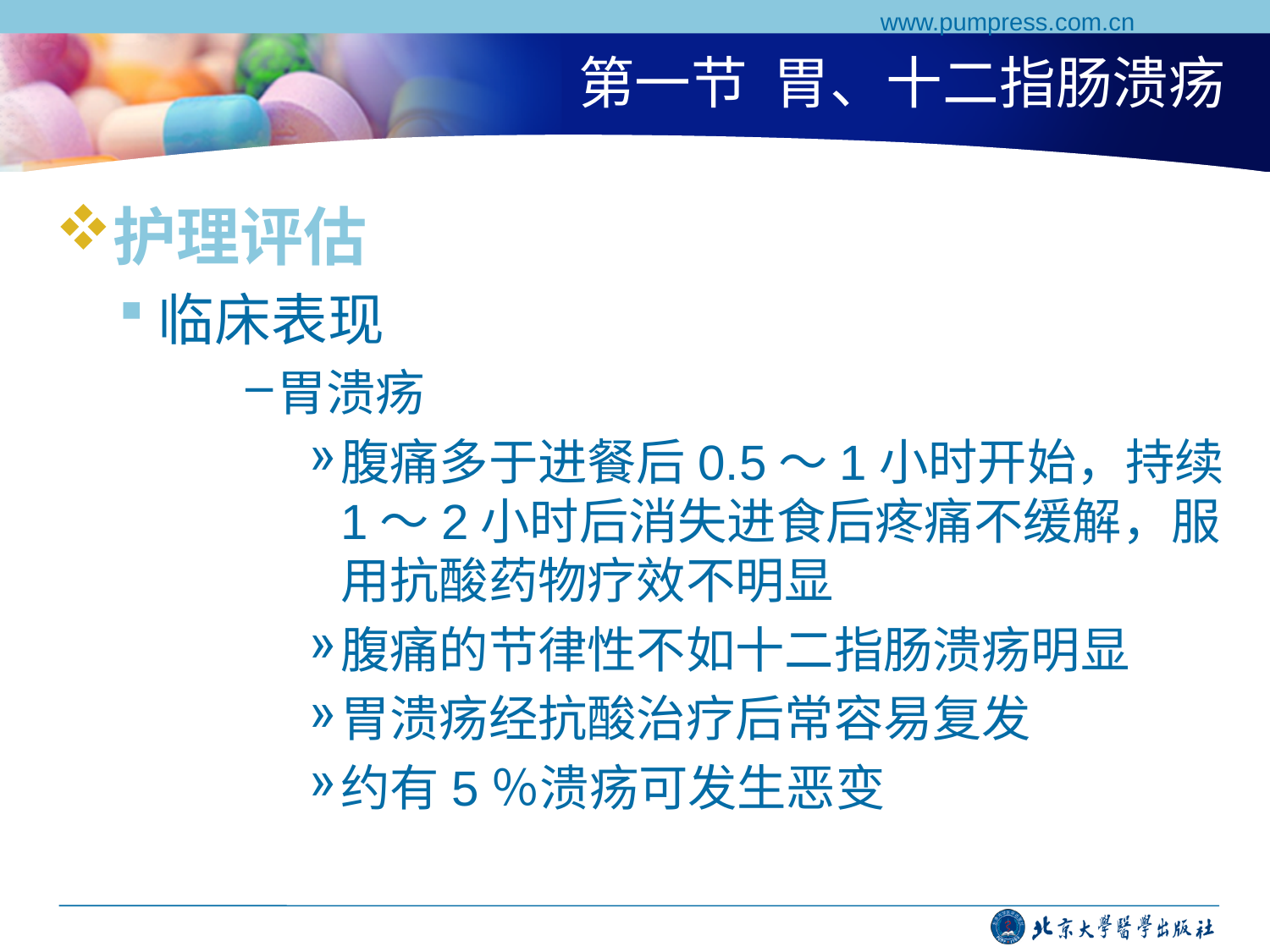

www.pumpress.com.cn
# 第一节  胃、十二指肠溃疡
护理评估
临床表现
胃溃疡
腹痛多于进餐后0.5～1小时开始，持续1～2小时后消失进食后疼痛不缓解，服用抗酸药物疗效不明显
腹痛的节律性不如十二指肠溃疡明显
胃溃疡经抗酸治疗后常容易复发
约有5％溃疡可发生恶变